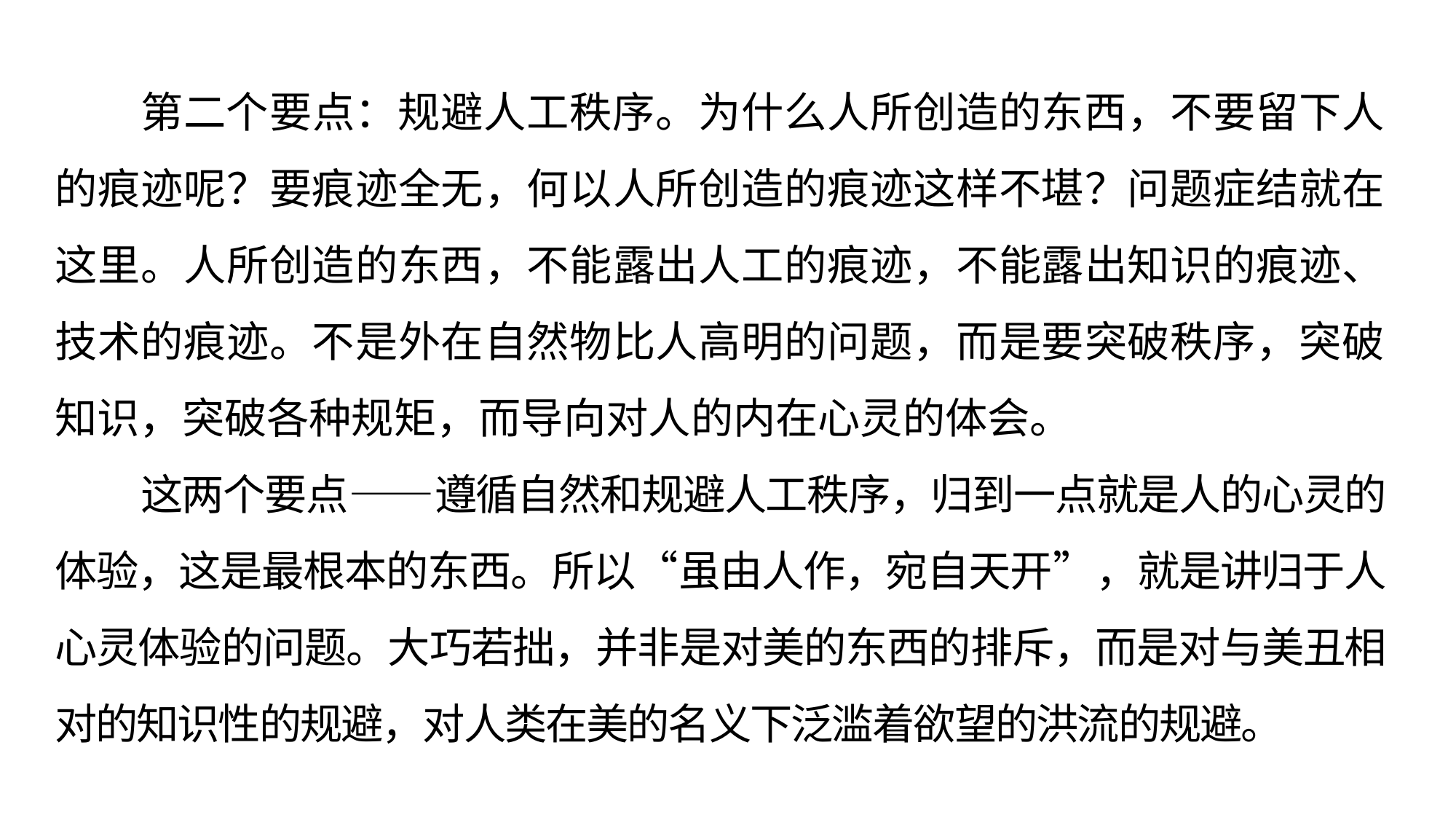

第二个要点：规避人工秩序。为什么人所创造的东西，不要留下人的痕迹呢？要痕迹全无，何以人所创造的痕迹这样不堪？问题症结就在这里。人所创造的东西，不能露出人工的痕迹，不能露出知识的痕迹、技术的痕迹。不是外在自然物比人高明的问题，而是要突破秩序，突破知识，突破各种规矩，而导向对人的内在心灵的体会。
这两个要点——遵循自然和规避人工秩序，归到一点就是人的心灵的体验，这是最根本的东西。所以“虽由人作，宛自天开”，就是讲归于人心灵体验的问题。大巧若拙，并非是对美的东西的排斥，而是对与美丑相对的知识性的规避，对人类在美的名义下泛滥着欲望的洪流的规避。